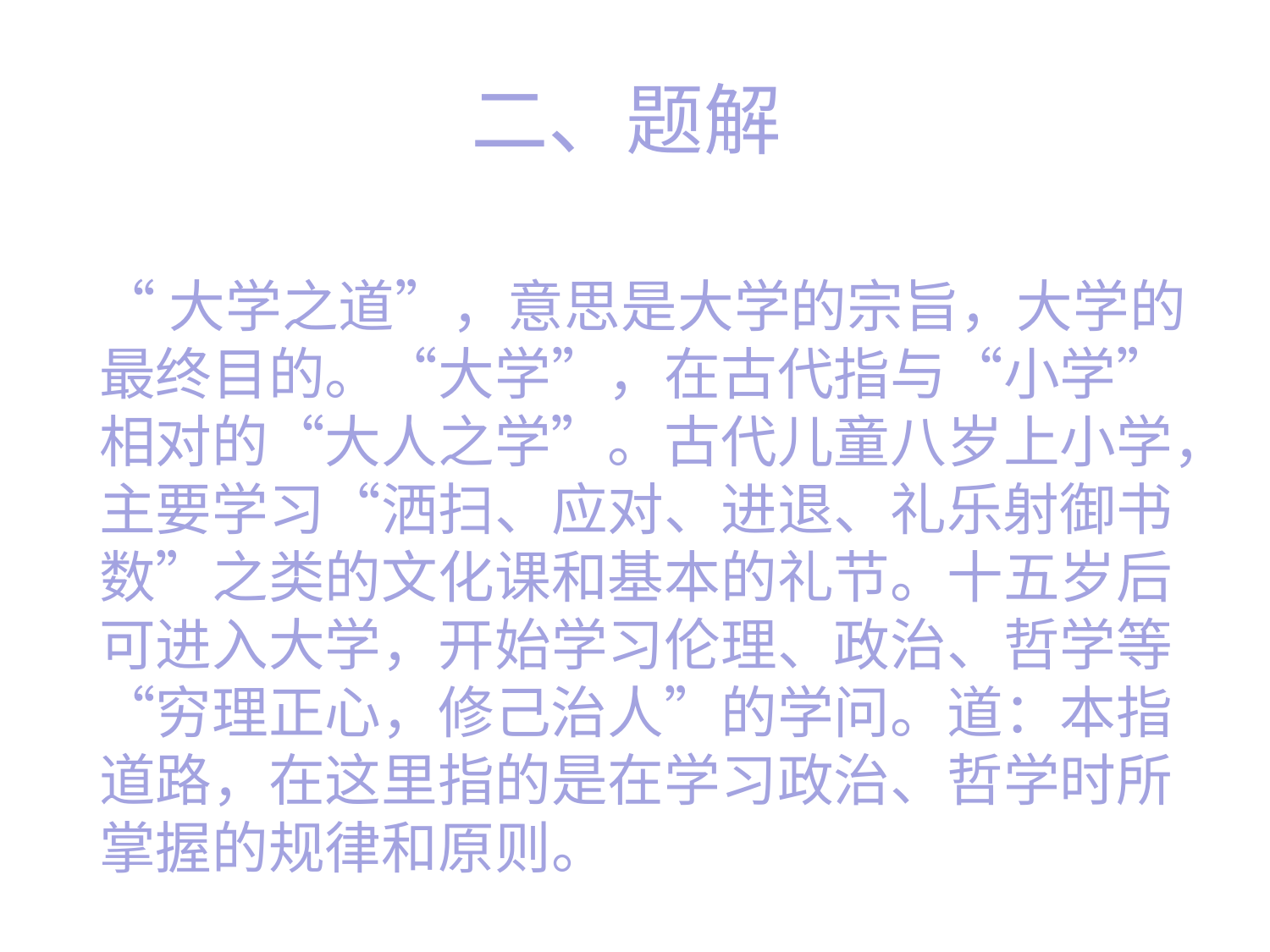

# 二、题解
“大学之道”，意思是大学的宗旨，大学的最终目的。“大学”，在古代指与“小学”相对的“大人之学”。古代儿童八岁上小学，主要学习“洒扫、应对、进退、礼乐射御书数”之类的文化课和基本的礼节。十五岁后可进入大学，开始学习伦理、政治、哲学等“穷理正心，修己治人”的学问。道：本指道路，在这里指的是在学习政治、哲学时所掌握的规律和原则。